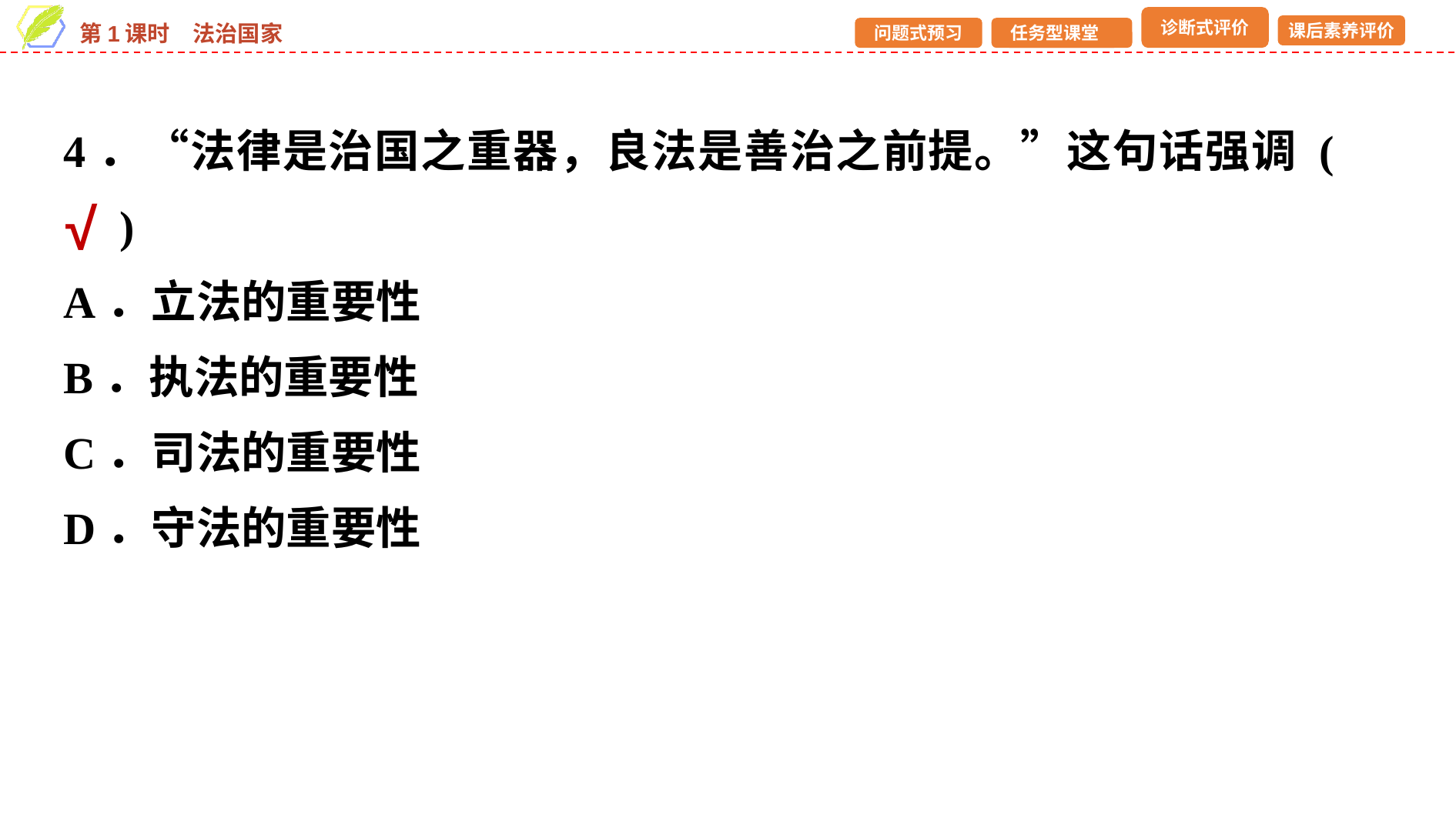

4．“法律是治国之重器，良法是善治之前提。”这句话强调 (　　)
A．立法的重要性
B．执法的重要性
C．司法的重要性
D．守法的重要性
√